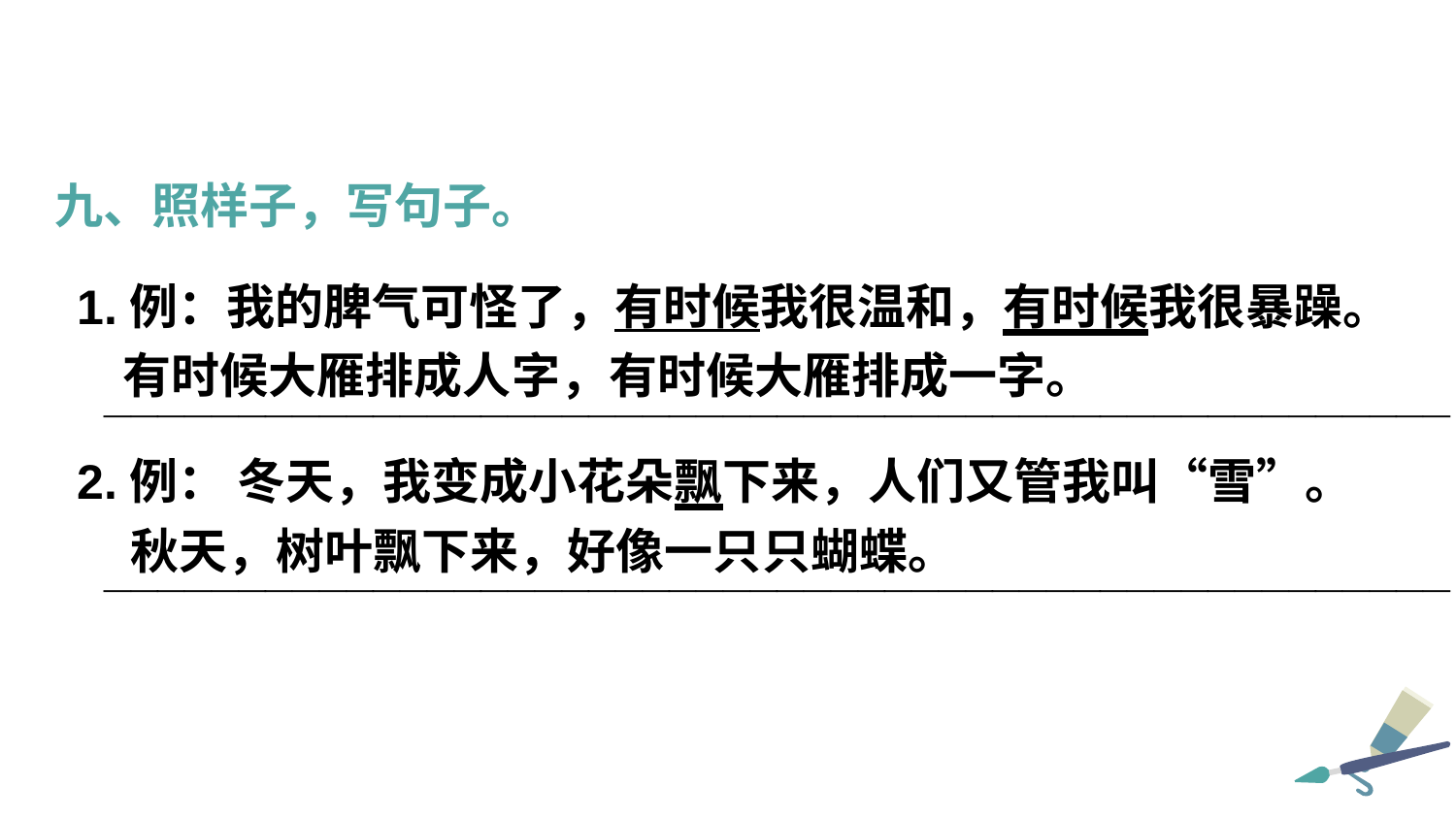

九、照样子，写句子。
1.例：我的脾气可怪了，有时候我很温和，有时候我很暴躁。
  __________________________________________________
2.例： 冬天，我变成小花朵飘下来，人们又管我叫“雪”。
  __________________________________________________
有时候大雁排成人字，有时候大雁排成一字。
秋天，树叶飘下来，好像一只只蝴蝶。